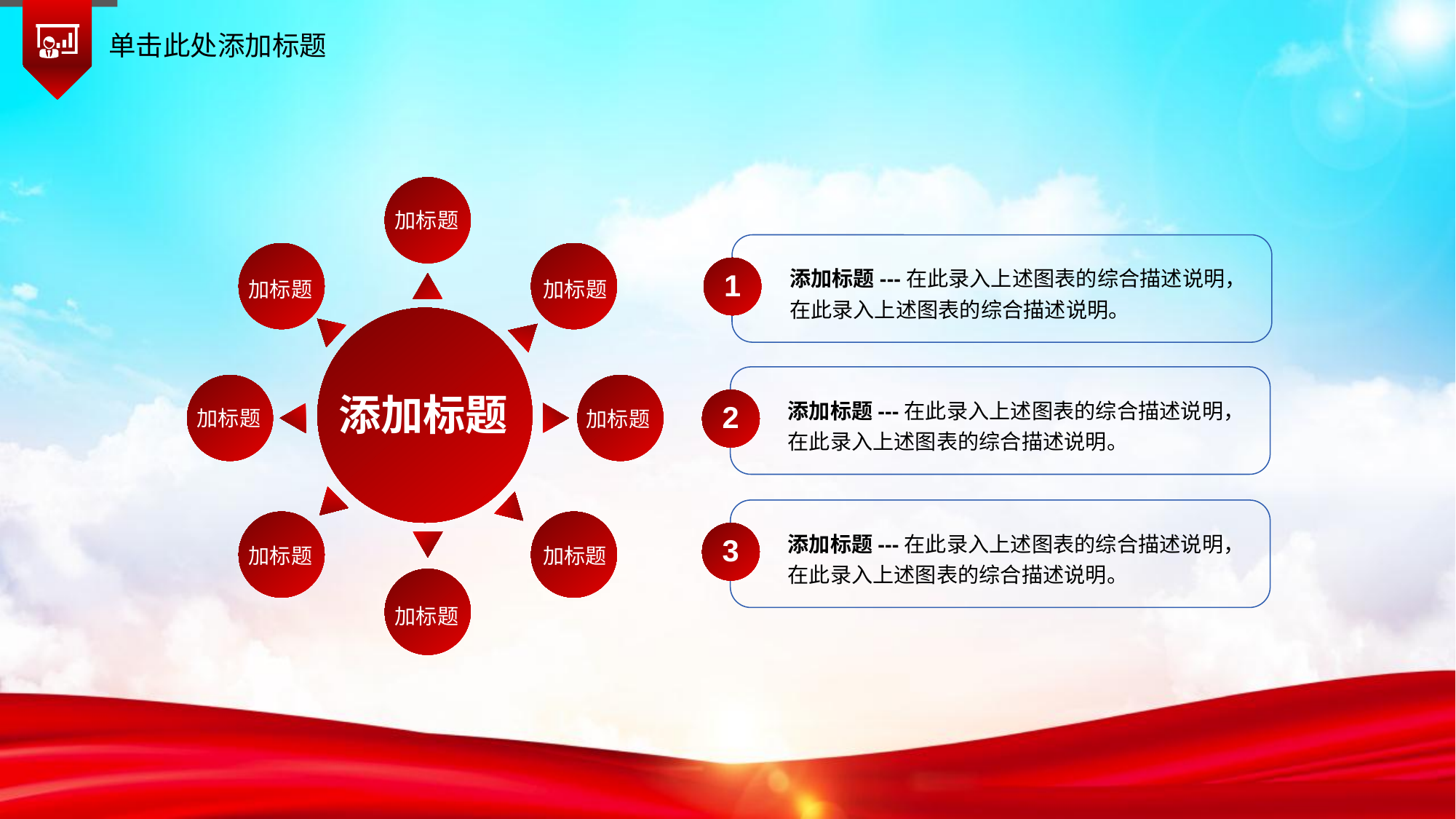

单击此处添加标题

加标题

添加标题---在此录入上述图表的综合描述说明，在此录入上述图表的综合描述说明。

1
加标题
加标题

添加标题
添加标题---在此录入上述图表的综合描述说明，在此录入上述图表的综合描述说明。

2
加标题
加标题

添加标题---在此录入上述图表的综合描述说明，在此录入上述图表的综合描述说明。

3

加标题
加标题

加标题